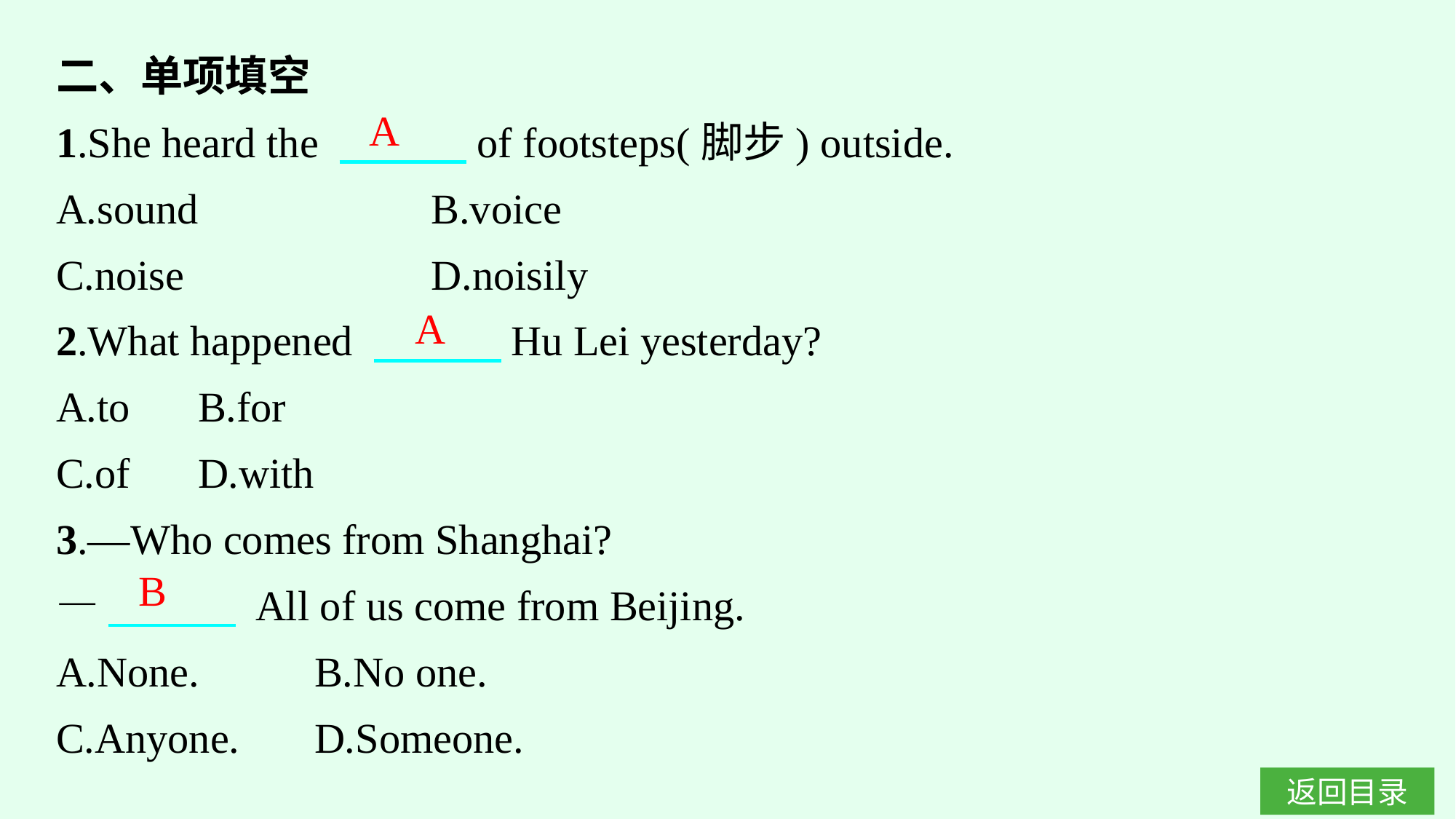

二、单项填空
1.She heard the 　　　of footsteps(脚步) outside.
A.sound　　　　　 	B.voice
C.noise			D.noisily
2.What happened 　　　Hu Lei yesterday?
A.to	B.for
C.of	D.with
3.—Who comes from Shanghai?
—　　　 All of us come from Beijing.
A.None.	B.No one.
C.Anyone.	D.Someone.
A
A
B